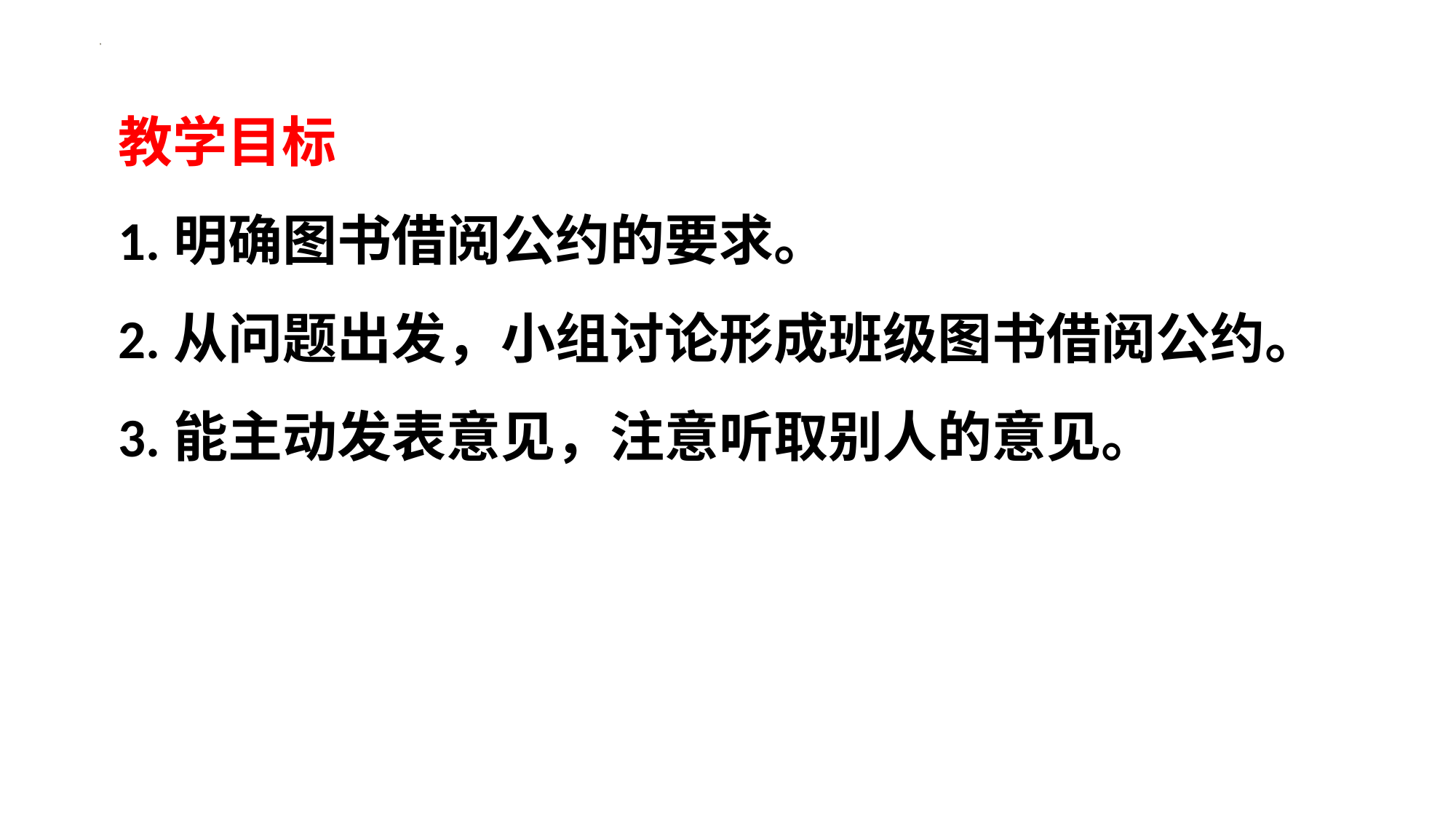

教学目标
1.明确图书借阅公约的要求。
2.从问题出发，小组讨论形成班级图书借阅公约。
3.能主动发表意见，注意听取别人的意见。